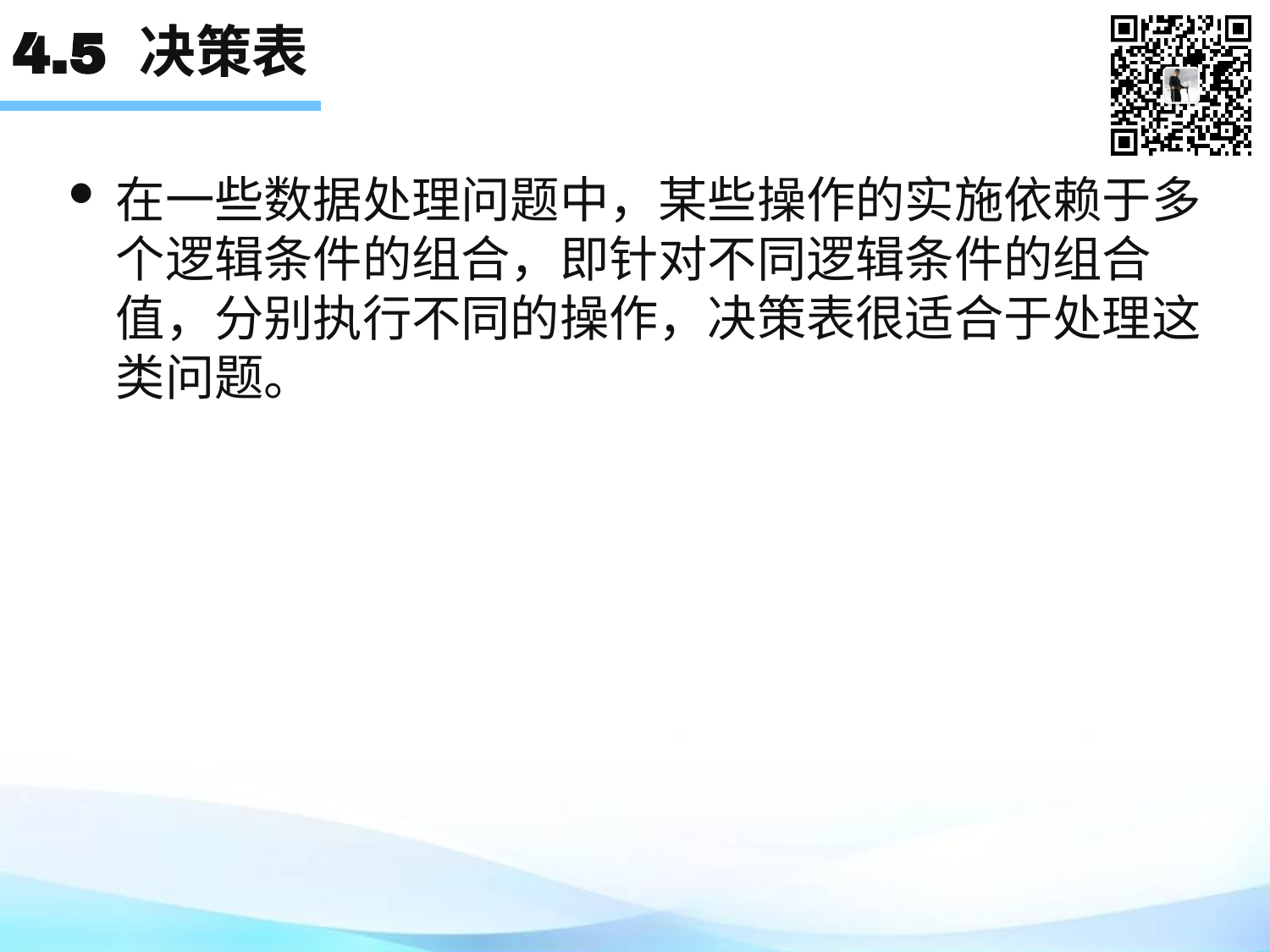

# 4.5 决策表
在一些数据处理问题中，某些操作的实施依赖于多个逻辑条件的组合，即针对不同逻辑条件的组合值，分别执行不同的操作，决策表很适合于处理这类问题。